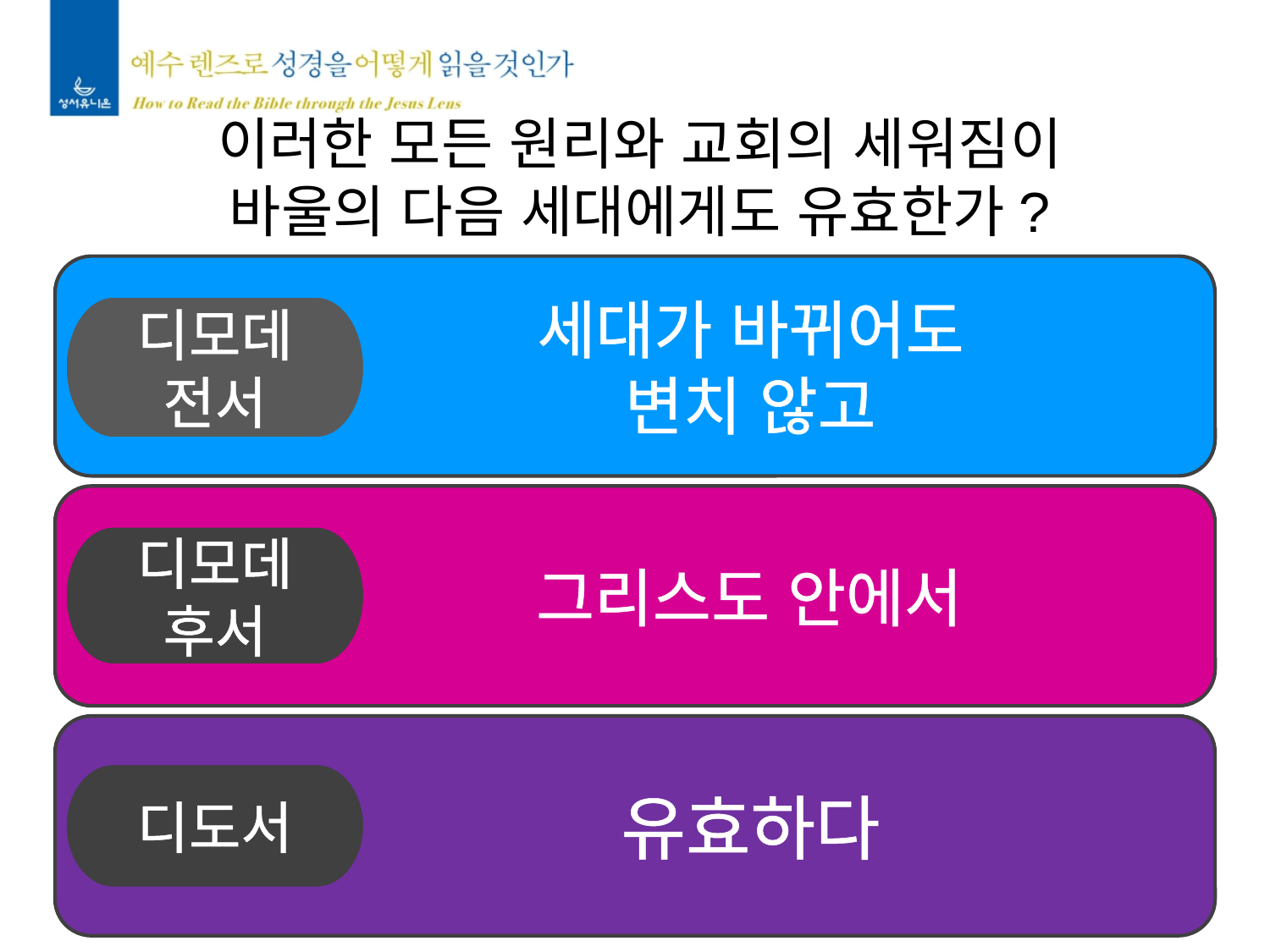

이러한 모든 원리와 교회의 세워짐이
바울의 다음 세대에게도 유효한가?

세대가 바뀌어도
변치 않고
디모데
전서

그리스도 안에서
디모데
후서

유효하다
디도서